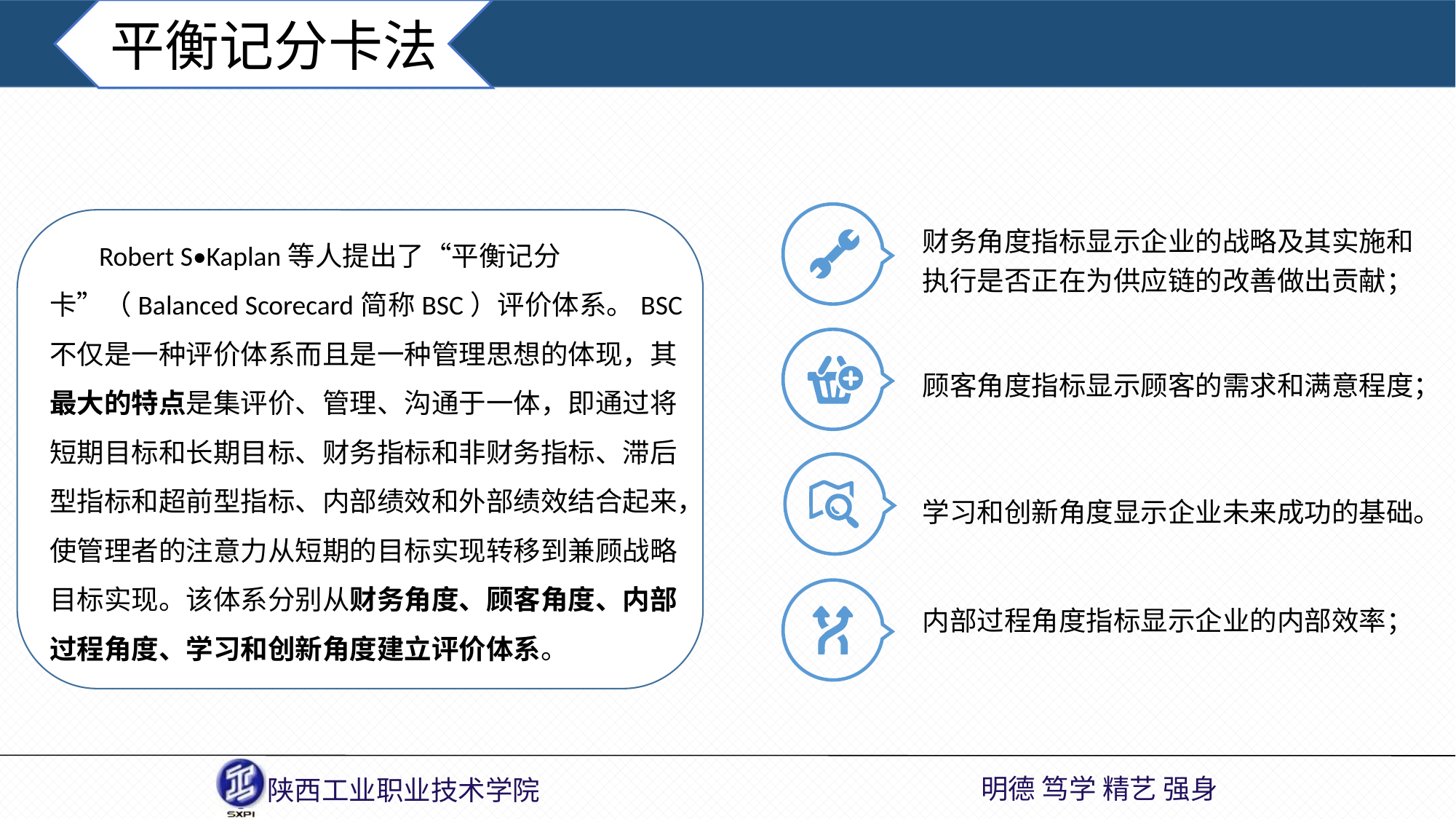

平衡记分卡法
财务角度指标显示企业的战略及其实施和执行是否正在为供应链的改善做出贡献；

        Robert S•Kaplan等人提出了“平衡记分卡”（Balanced Scorecard简称BSC）评价体系。BSC不仅是一种评价体系而且是一种管理思想的体现，其最大的特点是集评价、管理、沟通于一体，即通过将短期目标和长期目标、财务指标和非财务指标、滞后型指标和超前型指标、内部绩效和外部绩效结合起来，使管理者的注意力从短期的目标实现转移到兼顾战略目标实现。该体系分别从财务角度、顾客角度、内部过程角度、学习和创新角度建立评价体系。

顾客角度指标显示顾客的需求和满意程度；

学习和创新角度显示企业未来成功的基础。

内部过程角度指标显示企业的内部效率；